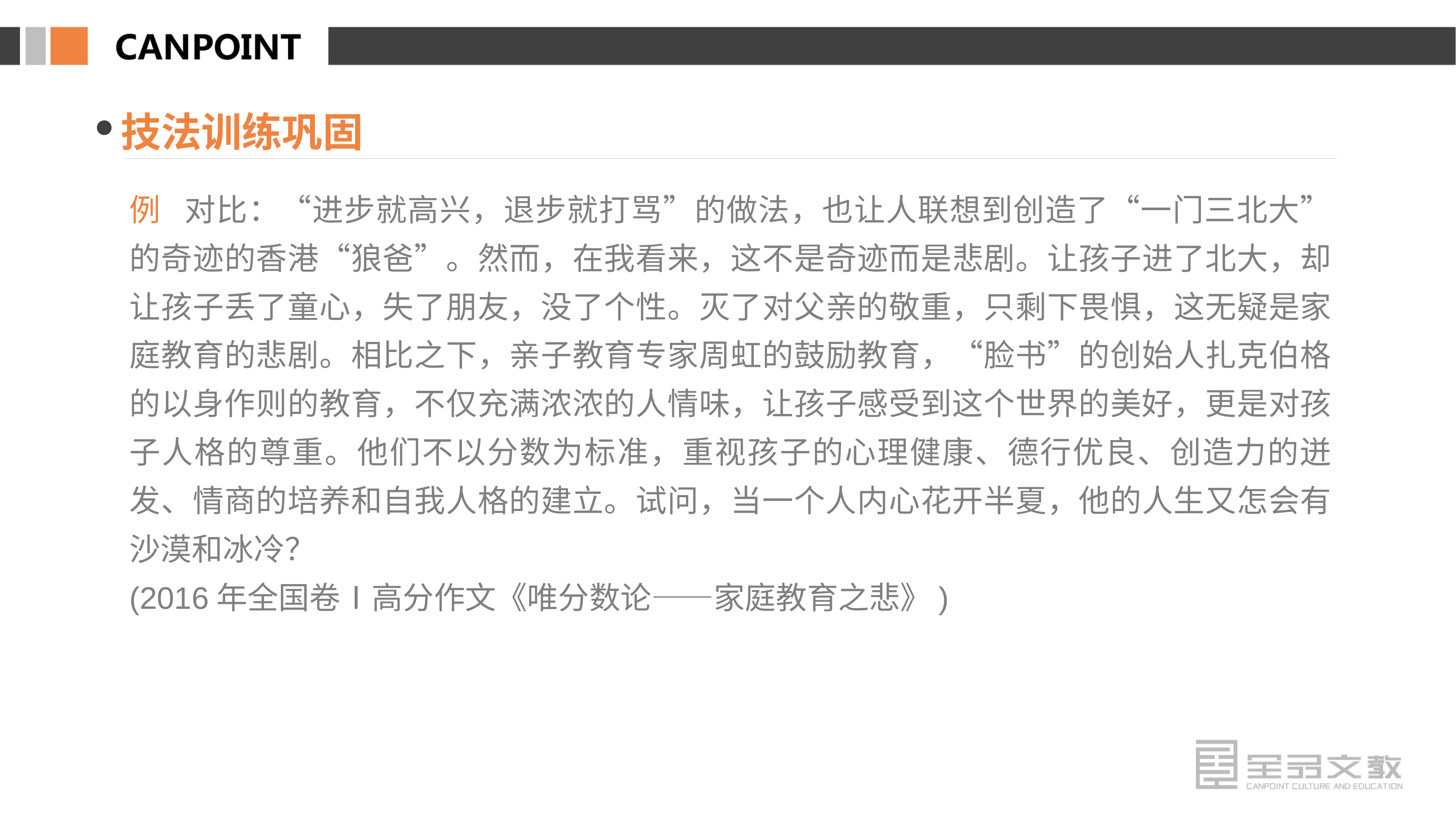

技法训练巩固

例   对比：“进步就高兴，退步就打骂”的做法，也让人联想到创造了“一门三北大”的奇迹的香港“狼爸”。然而，在我看来，这不是奇迹而是悲剧。让孩子进了北大，却让孩子丢了童心，失了朋友，没了个性。灭了对父亲的敬重，只剩下畏惧，这无疑是家庭教育的悲剧。相比之下，亲子教育专家周虹的鼓励教育，“脸书”的创始人扎克伯格的以身作则的教育，不仅充满浓浓的人情味，让孩子感受到这个世界的美好，更是对孩子人格的尊重。他们不以分数为标准，重视孩子的心理健康、德行优良、创造力的迸发、情商的培养和自我人格的建立。试问，当一个人内心花开半夏，他的人生又怎会有沙漠和冰冷？
(2016年全国卷Ⅰ高分作文《唯分数论——家庭教育之悲》)